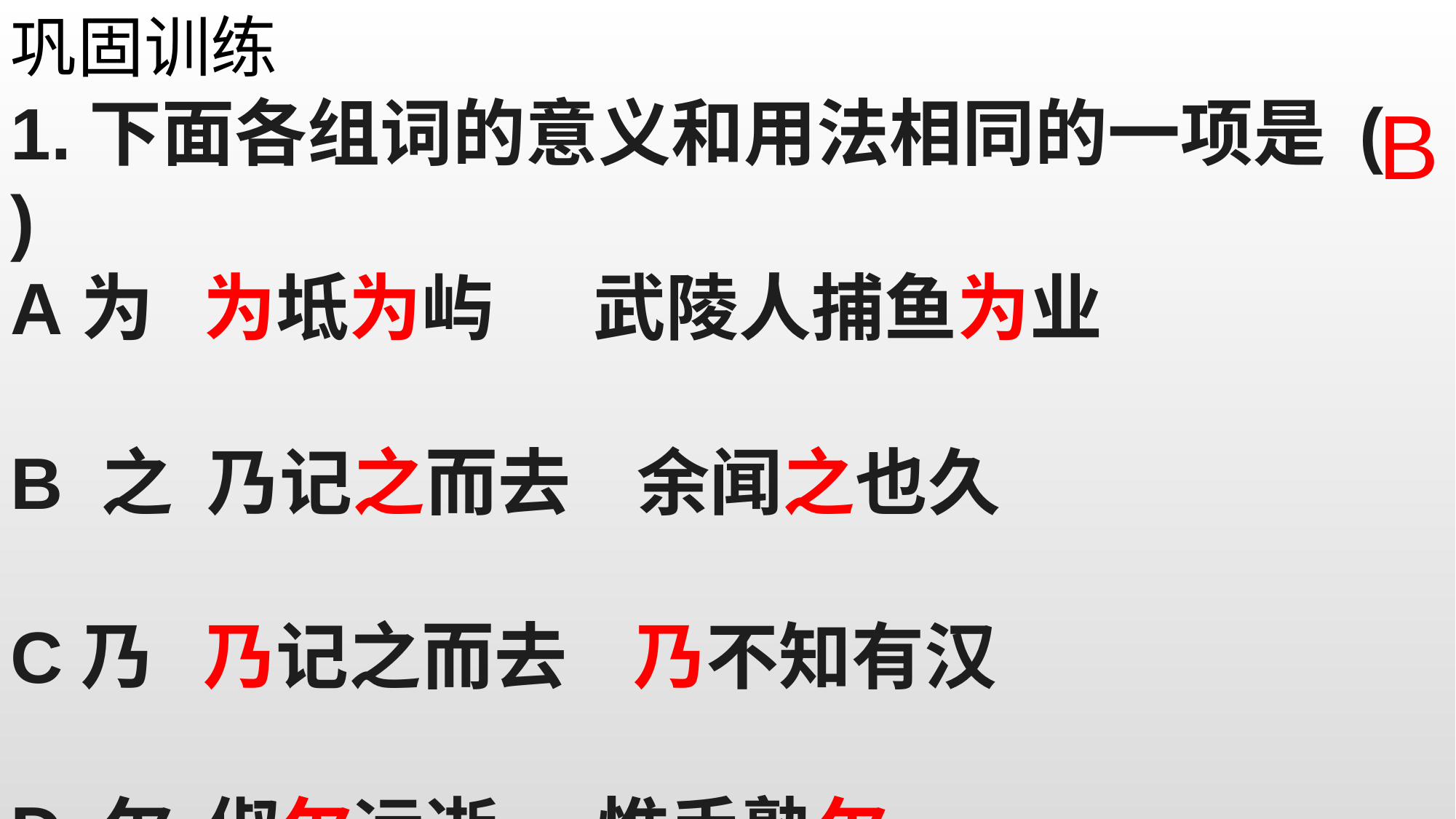

巩固训练
1.下面各组词的意义和用法相同的一项是 (    )
A为   为坻为屿      武陵人捕鱼为业

B 之  乃记之而去    余闻之也久

C乃   乃记之而去    乃不知有汉

D 尔  俶尔远逝      惟手熟尔
B